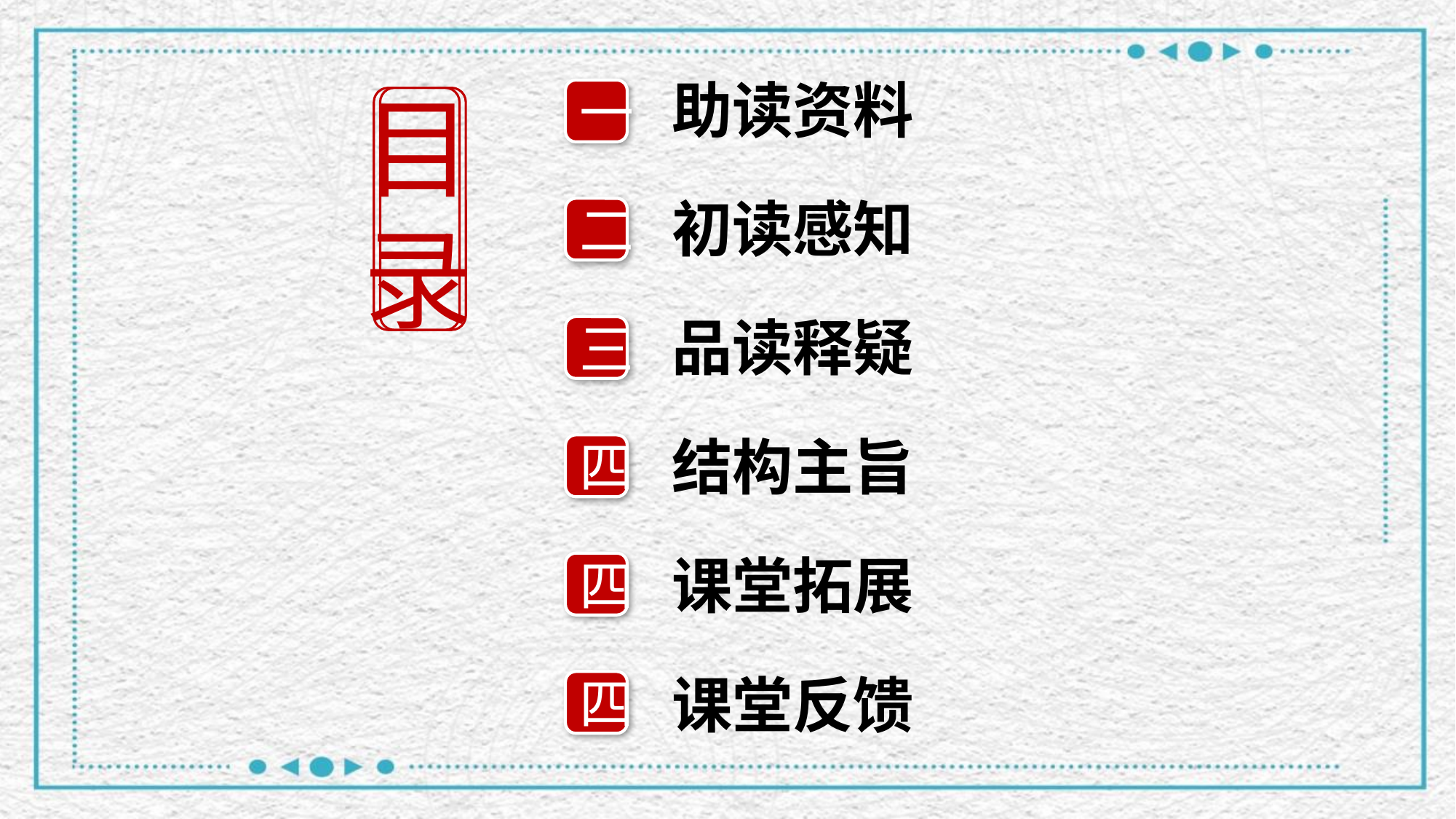

目录

助读资料
一
初读感知
二
品读释疑
三
结构主旨
四
课堂拓展
四
课堂反馈
四